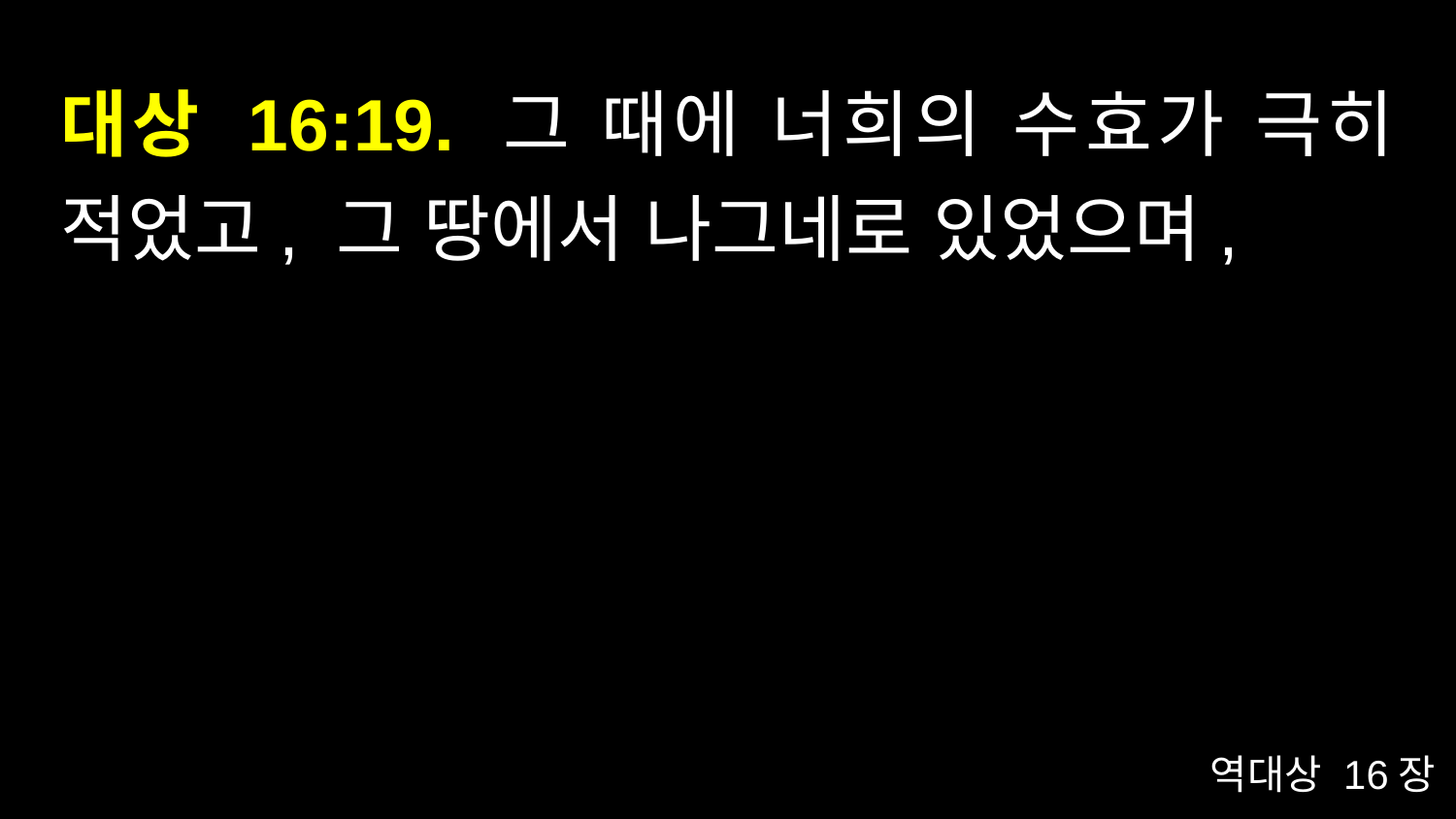

# 대상 16:19. 그 때에 너희의 수효가 극히 적었고, 그 땅에서 나그네로 있었으며,
역대상 16장